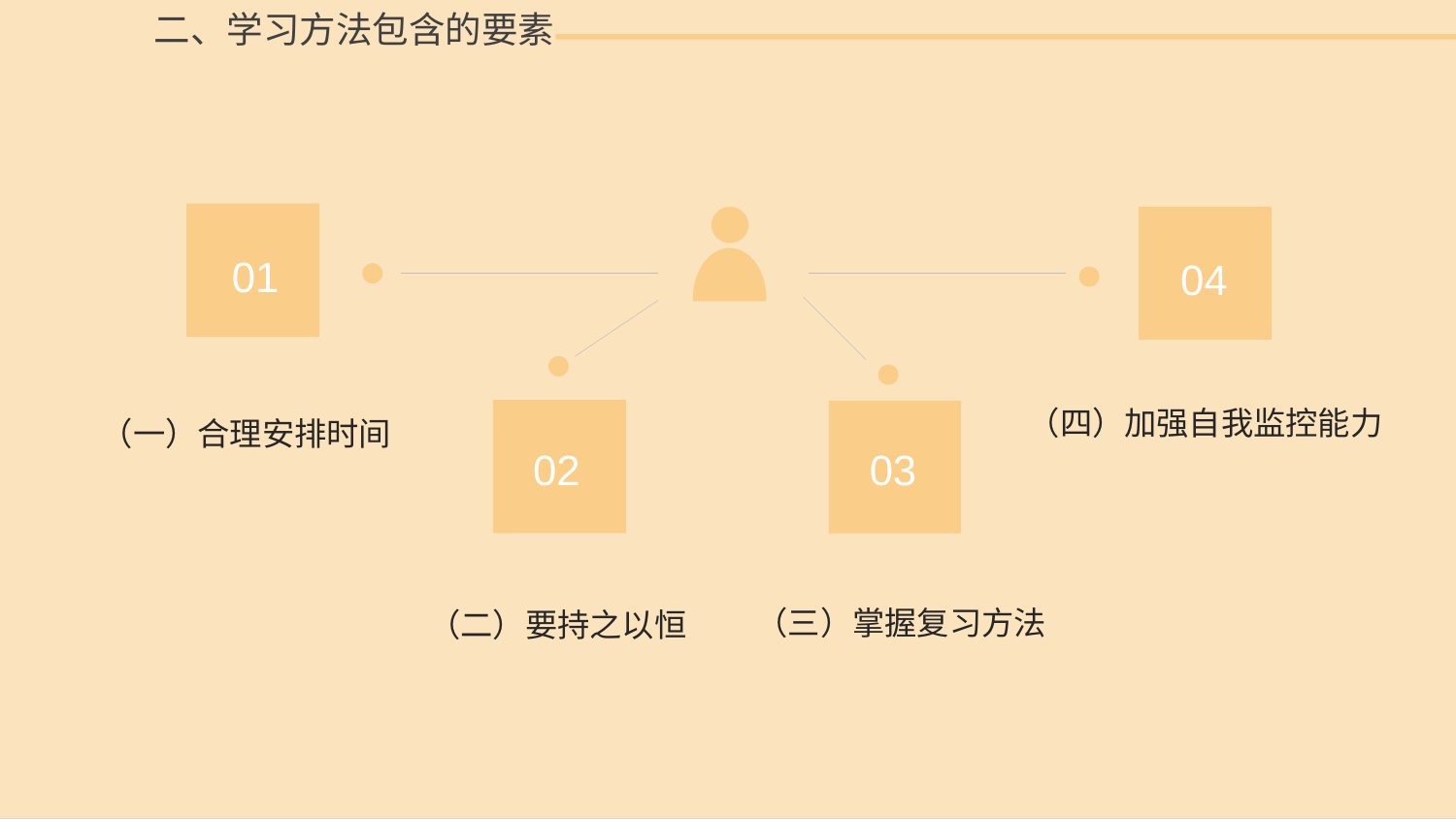

二、学习方法包含的要素

01
04

（四）加强自我监控能力
（一）合理安排时间

02
03
（三）掌握复习方法
（二）要持之以恒